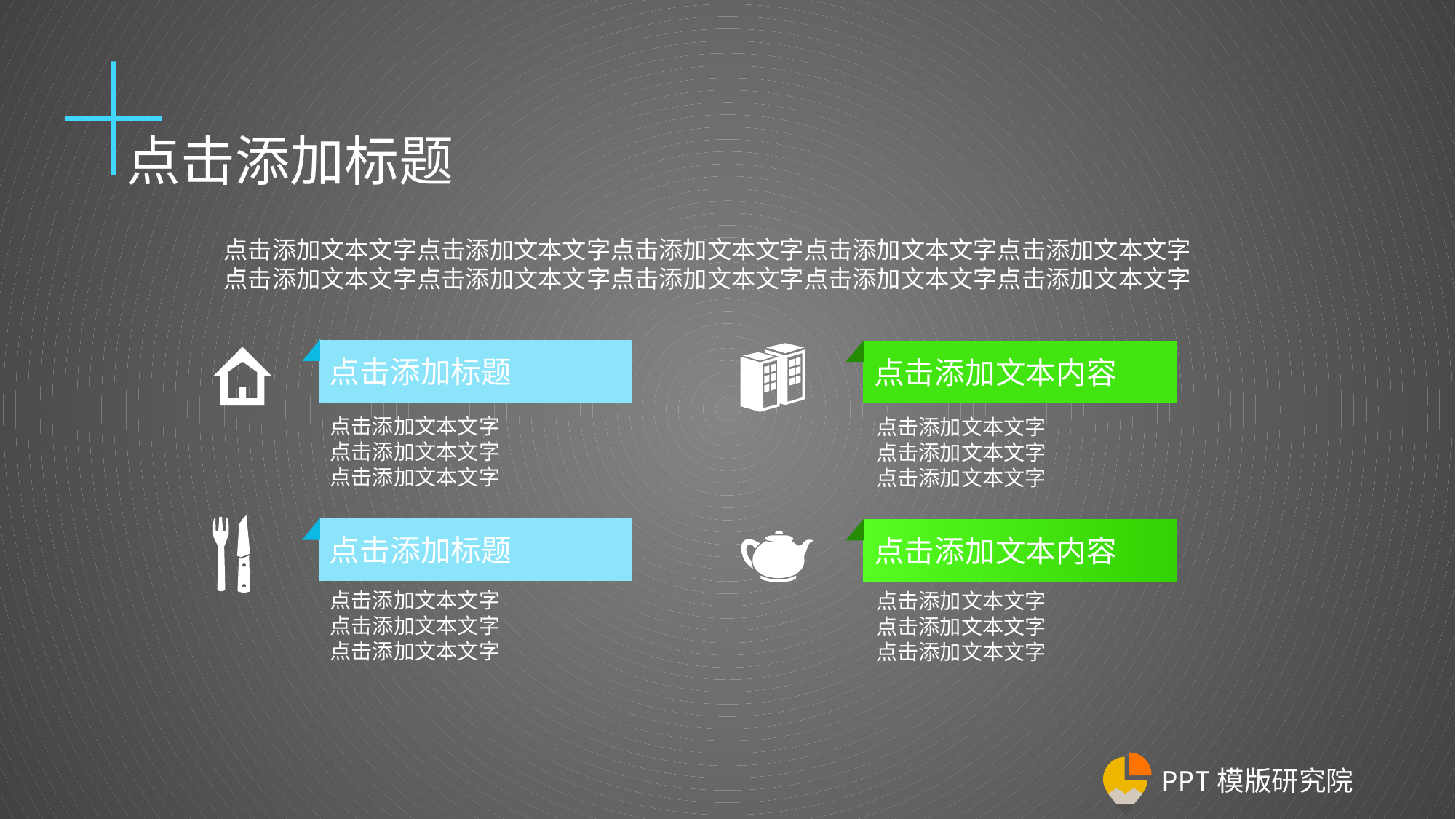

点击添加标题
点击添加文本文字点击添加文本文字点击添加文本文字点击添加文本文字点击添加文本文字
点击添加文本文字点击添加文本文字点击添加文本文字点击添加文本文字点击添加文本文字
点击添加标题

点击添加文本内容

点击添加文本文字
点击添加文本文字
点击添加文本文字
点击添加文本文字
点击添加文本文字
点击添加文本文字

点击添加标题

点击添加文本内容

点击添加文本文字
点击添加文本文字
点击添加文本文字
点击添加文本文字
点击添加文本文字
点击添加文本文字